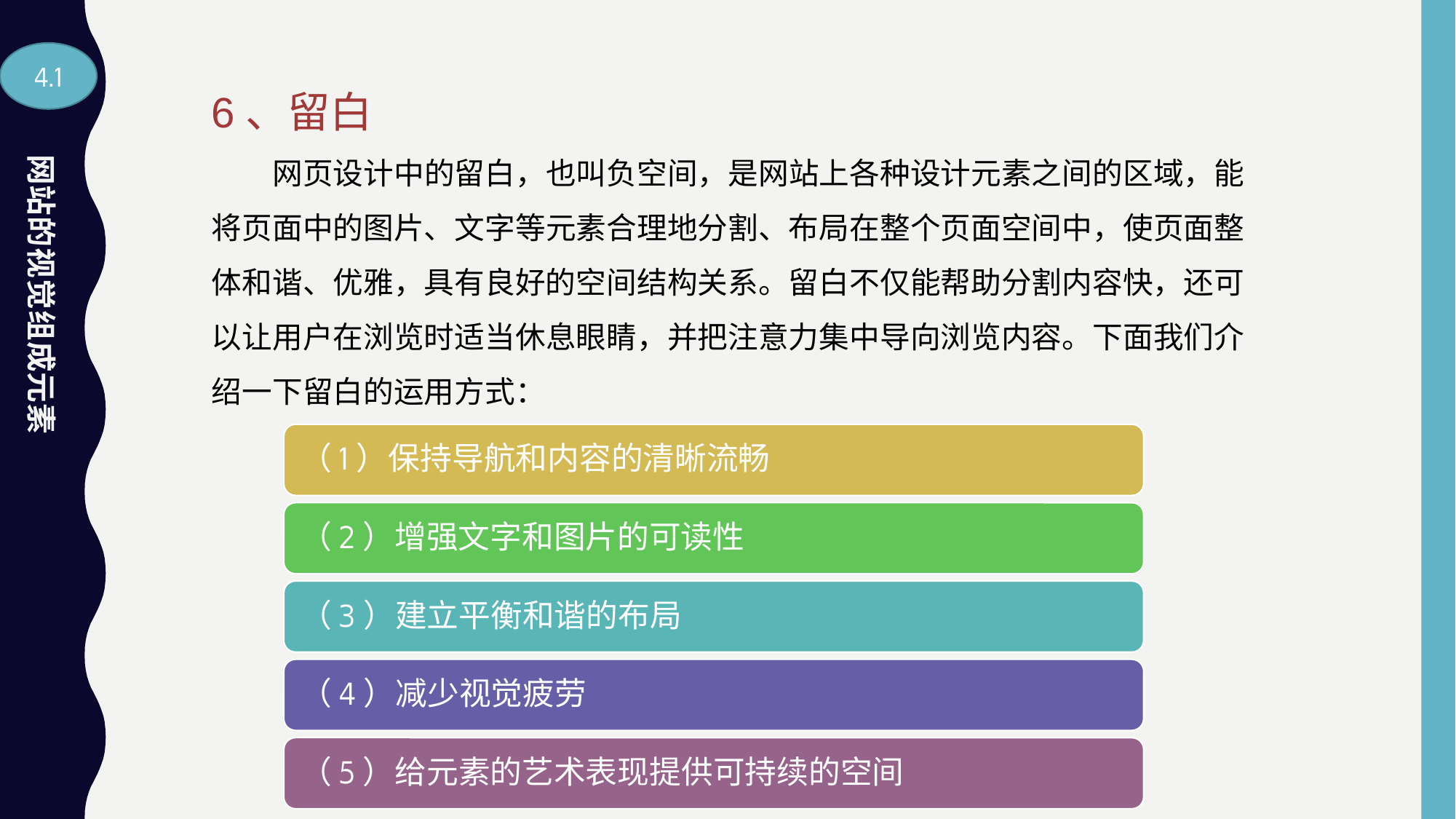

4.1
6、留白
　　网页设计中的留白，也叫负空间，是网站上各种设计元素之间的区域，能将页面中的图片、文字等元素合理地分割、布局在整个页面空间中，使页面整体和谐、优雅，具有良好的空间结构关系。留白不仅能帮助分割内容快，还可以让用户在浏览时适当休息眼睛，并把注意力集中导向浏览内容。下面我们介绍一下留白的运用方式：
网站的视觉组成元素
（1）保持导航和内容的清晰流畅
（2）增强文字和图片的可读性
（3）建立平衡和谐的布局
（4）减少视觉疲劳
（5）给元素的艺术表现提供可持续的空间